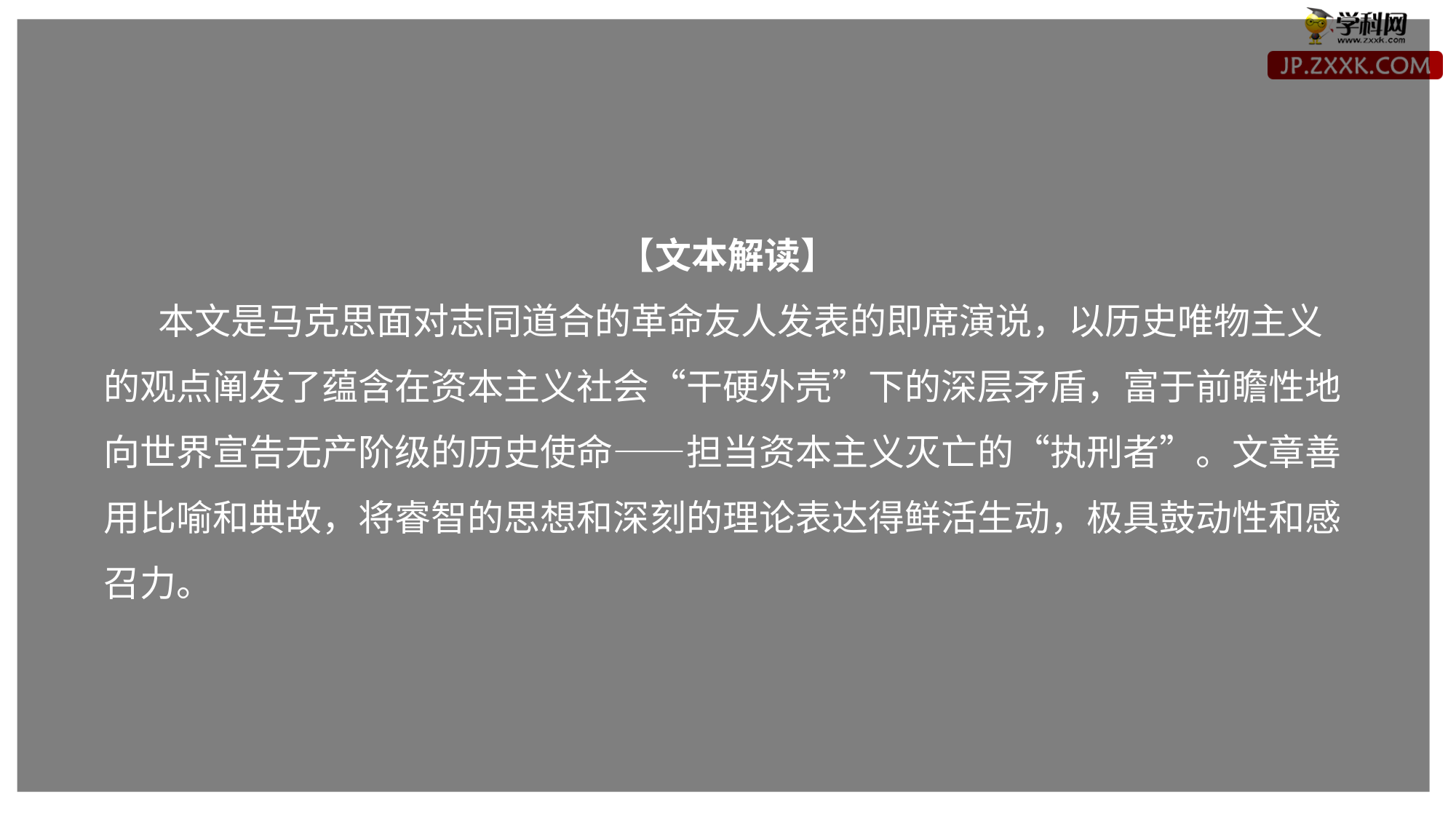

【文本解读】
本文是马克思面对志同道合的革命友人发表的即席演说，以历史唯物主义的观点阐发了蕴含在资本主义社会“干硬外壳”下的深层矛盾，富于前瞻性地向世界宣告无产阶级的历史使命——担当资本主义灭亡的“执刑者”。文章善用比喻和典故，将睿智的思想和深刻的理论表达得鲜活生动，极具鼓动性和感召力。